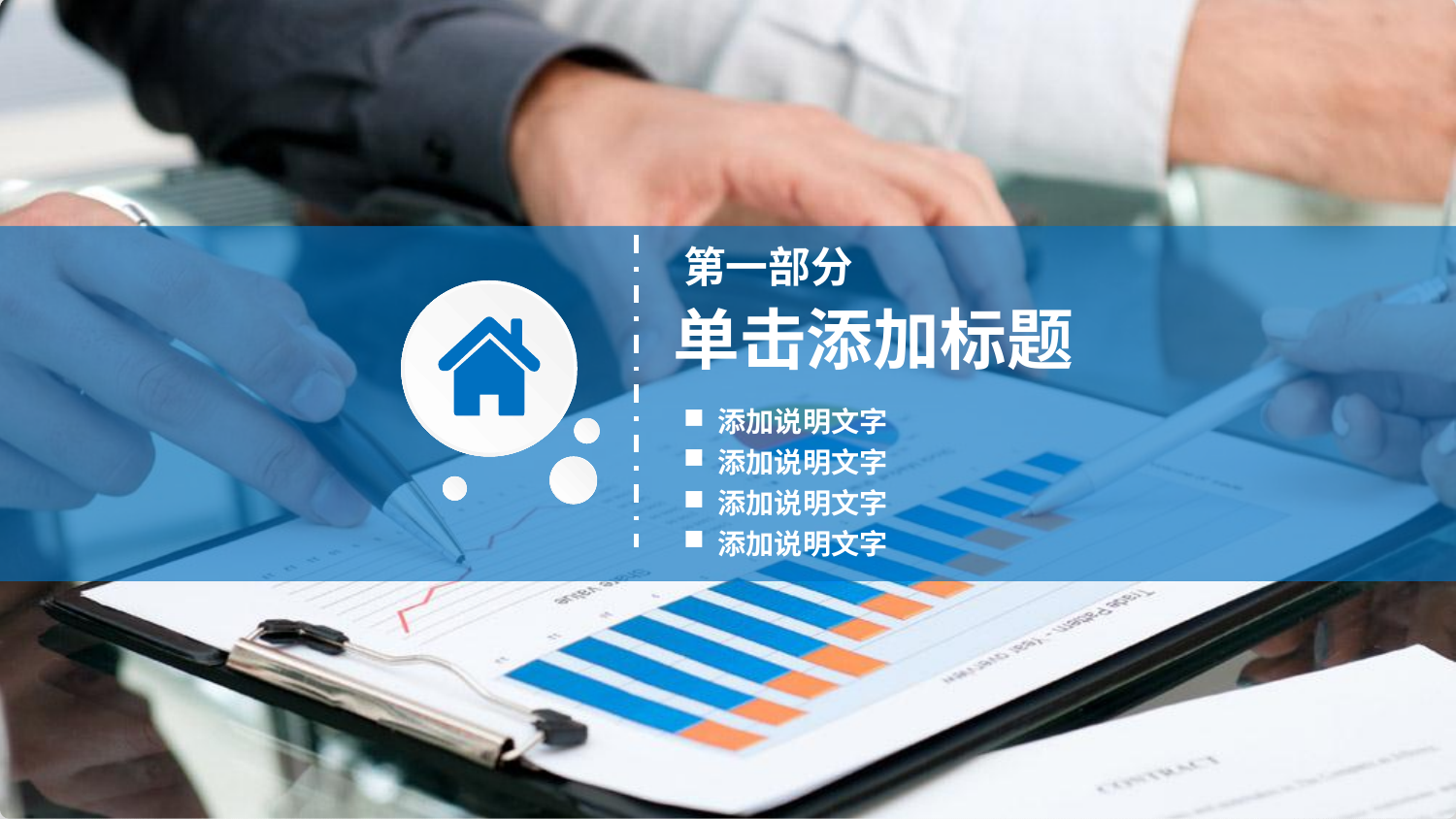

第一部分

单击添加标题

添加说明文字
添加说明文字
添加说明文字
添加说明文字